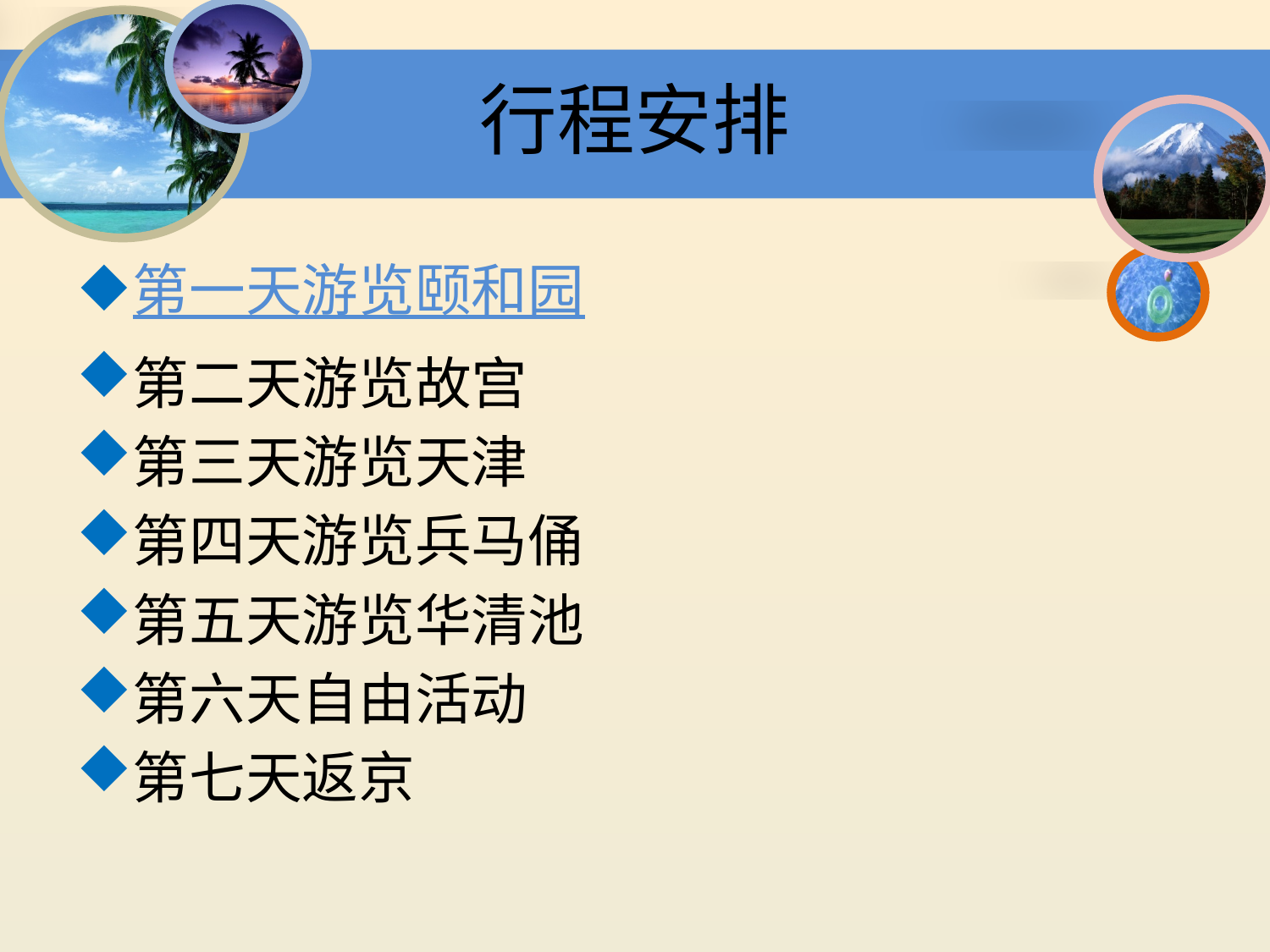

# 行程安排
第一天游览颐和园
第二天游览故宫
第三天游览天津
第四天游览兵马俑
第五天游览华清池
第六天自由活动
第七天返京